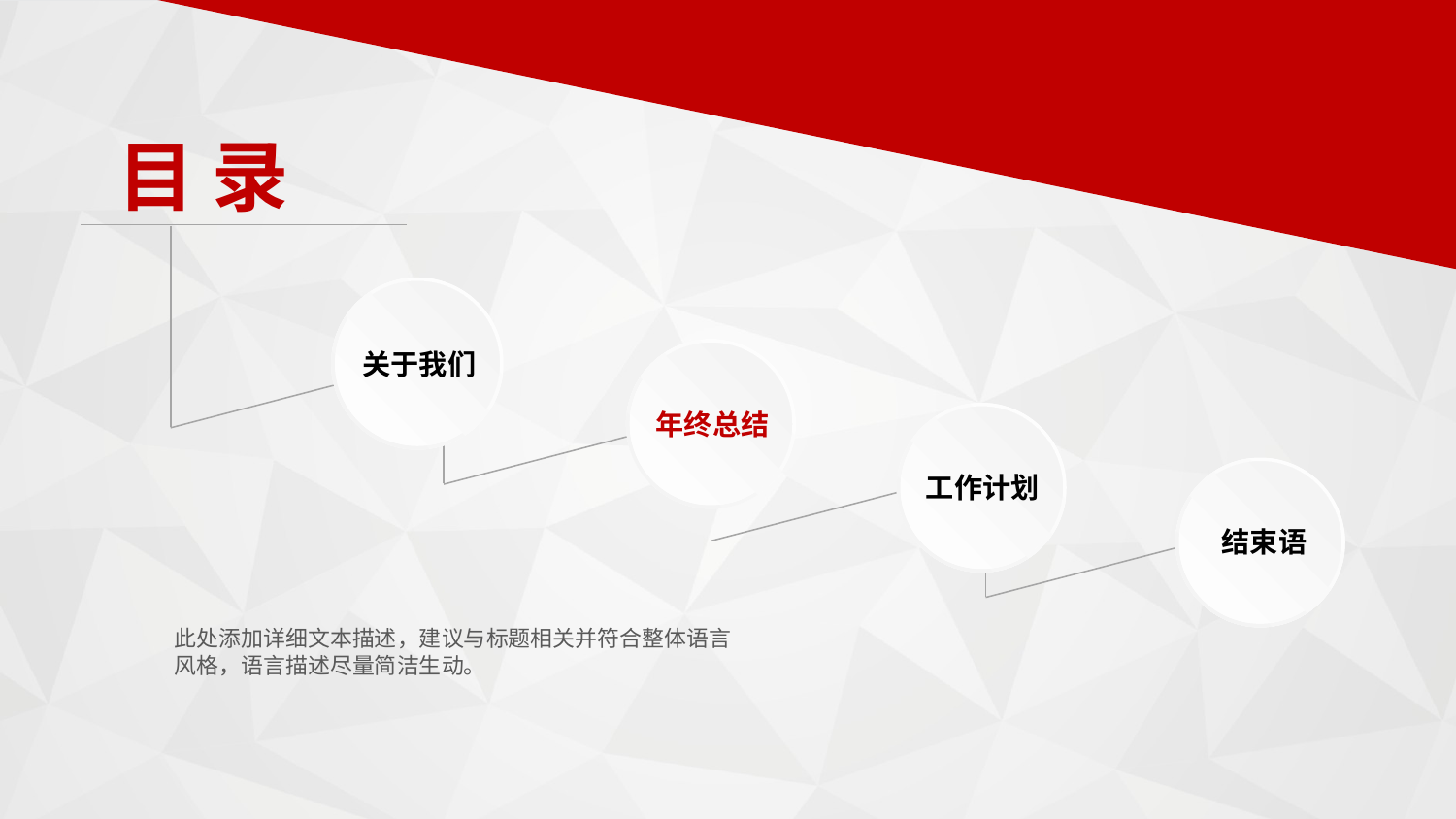

目 录

关于我们

年终总结

工作计划
结束语
此处添加详细文本描述，建议与标题相关并符合整体语言风格，语言描述尽量简洁生动。